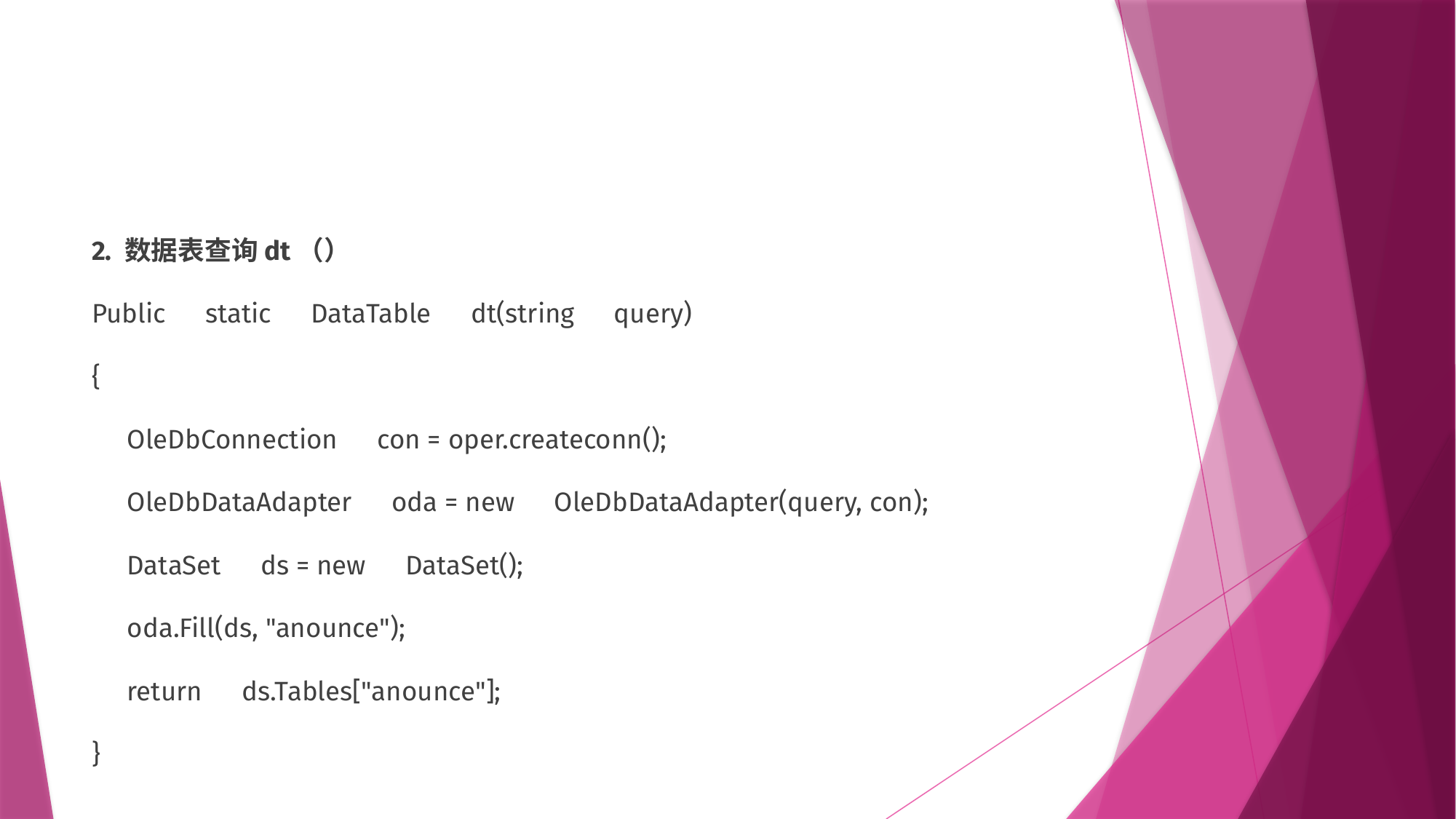

#
2. 数据表查询dt（）
Public　static　DataTable　dt(string　query)
{
     OleDbConnection　con = oper.createconn();
     OleDbDataAdapter　oda = new　OleDbDataAdapter(query, con);
     DataSet　ds = new　DataSet();
     oda.Fill(ds, "anounce");
     return　ds.Tables["anounce"];
}